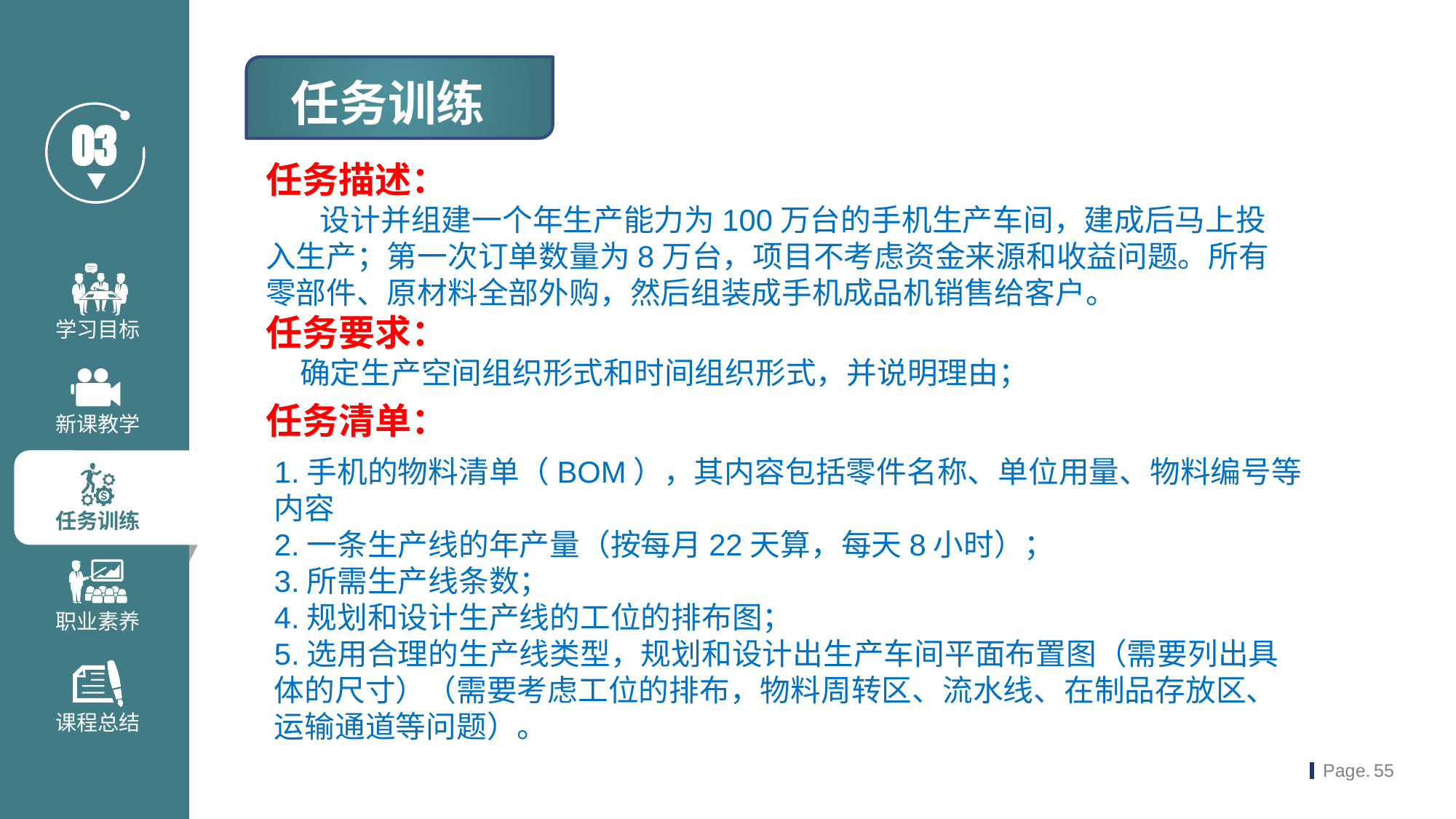

任务训练
任务描述：
       设计并组建一个年生产能力为100万台的手机生产车间，建成后马上投入生产；第一次订单数量为8万台，项目不考虑资金来源和收益问题。所有零部件、原材料全部外购，然后组装成手机成品机销售给客户。
任务要求：
    确定生产空间组织形式和时间组织形式，并说明理由；
任务清单：
1.手机的物料清单（BOM），其内容包括零件名称、单位用量、物料编号等内容
2.一条生产线的年产量（按每月22天算，每天8小时）；
3.所需生产线条数；
4.规划和设计生产线的工位的排布图；
5.选用合理的生产线类型，规划和设计出生产车间平面布置图（需要列出具体的尺寸）（需要考虑工位的排布，物料周转区、流水线、在制品存放区、运输通道等问题）。